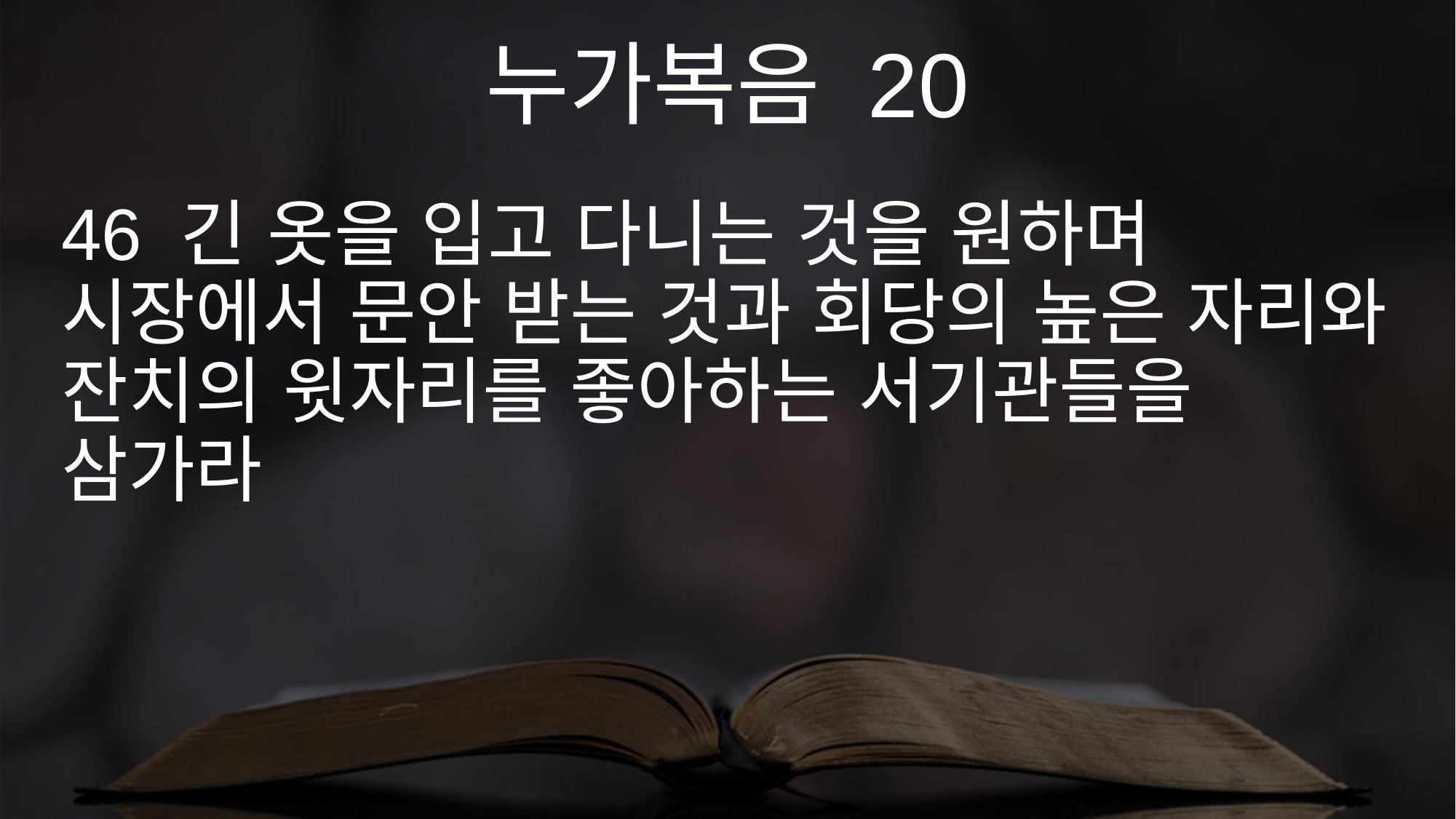

누가복음 20
46 긴 옷을 입고 다니는 것을 원하며 시장에서 문안 받는 것과 회당의 높은 자리와 잔치의 윗자리를 좋아하는 서기관들을 삼가라